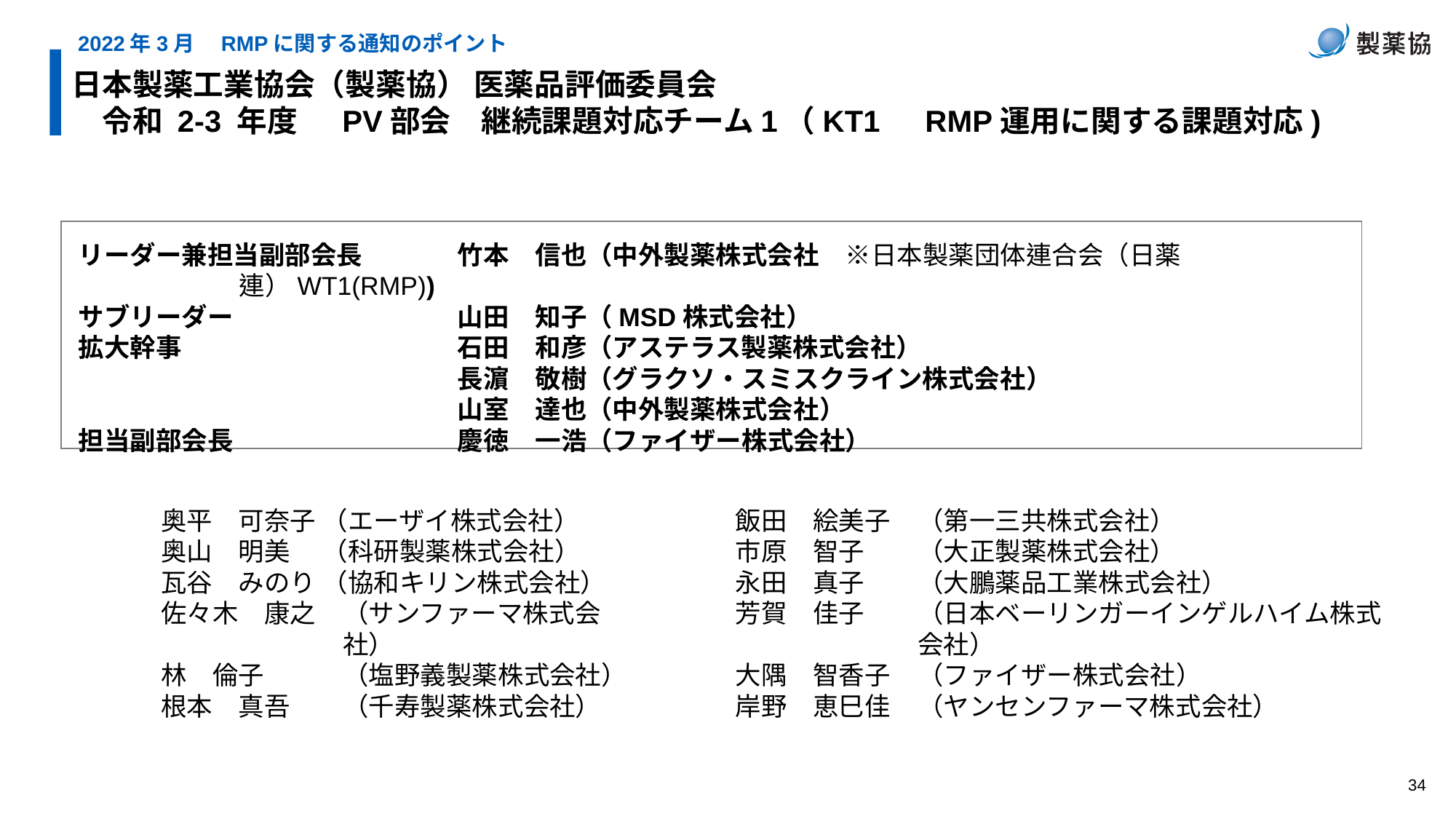

2022年3月　RMPに関する通知のポイント
日本製薬工業協会（製薬協） 医薬品評価委員会
　令和 2-3 年度 　PV部会　継続課題対応チーム1（KT1　RMP運用に関する課題対応)
リーダー兼担当副部会長	竹本　信也（中外製薬株式会社　※日本製薬団体連合会（日薬連）WT1(RMP))
サブリーダー			山田　知子（MSD株式会社）
拡大幹事			石田　和彦（アステラス製薬株式会社）
　			長濵　敬樹（グラクソ・スミスクライン株式会社）
			山室　達也（中外製薬株式会社）
担当副部会長			慶徳　一浩（ファイザー株式会社）
奥平　可奈子	（エーザイ株式会社）
奥山　明美	（科研製薬株式会社）
瓦谷　みのり	（協和キリン株式会社）
佐々木　康之	（サンファーマ株式会社）
林　倫子	（塩野義製薬株式会社）
根本　真吾　	（千寿製薬株式会社）
飯田　絵美子	（第一三共株式会社）
市原　智子	（大正製薬株式会社）
永田　真子 	（大鵬薬品工業株式会社）
芳賀　佳子	（日本ベーリンガーインゲルハイム株式会社）
大隅　智香子	（ファイザー株式会社）
岸野　恵巳佳	（ヤンセンファーマ株式会社）